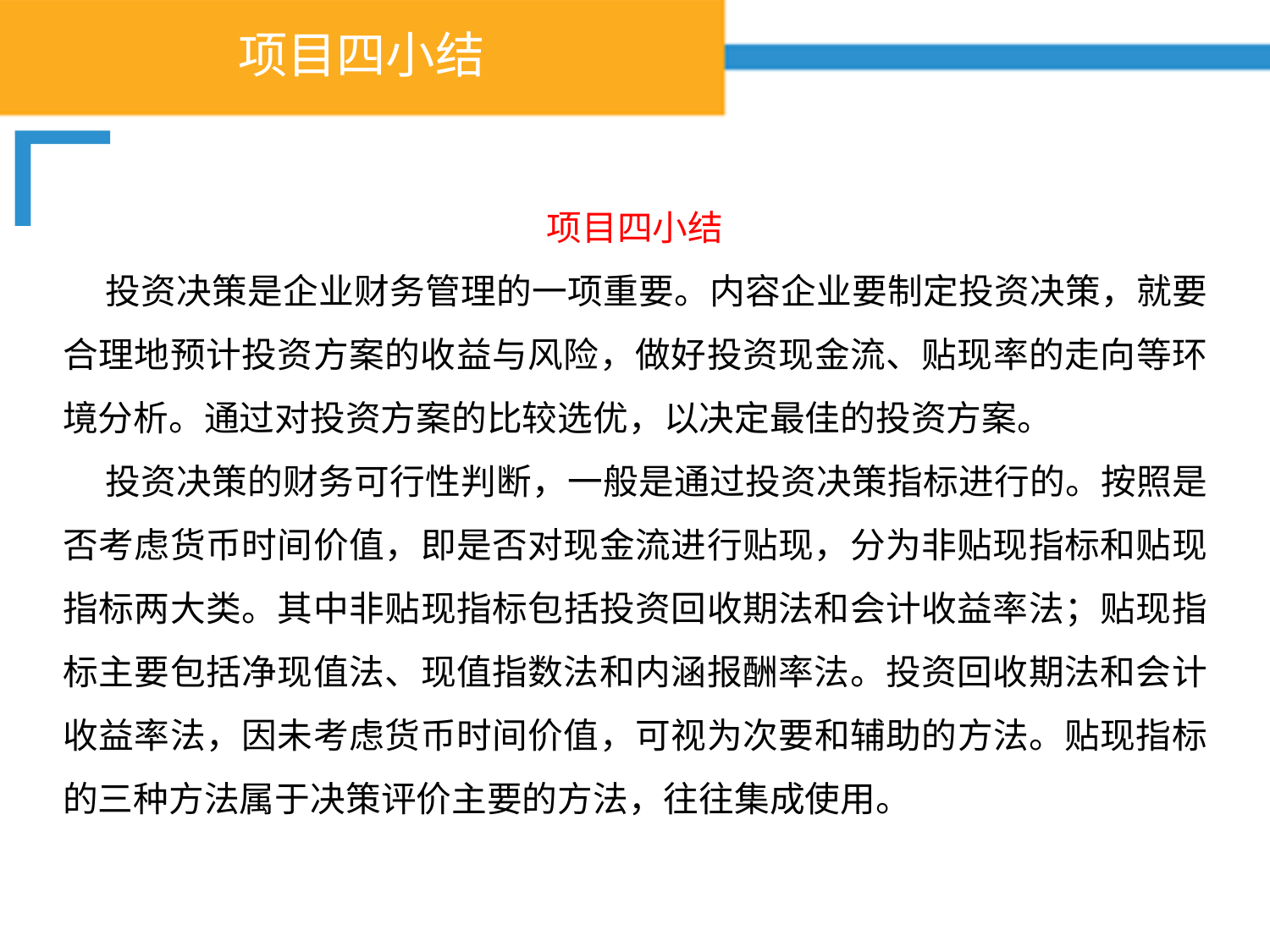

# 项目四小结

项目四小结
投资决策是企业财务管理的一项重要。内容企业要制定投资决策，就要合理地预计投资方案的收益与风险，做好投资现金流、贴现率的走向等环境分析。通过对投资方案的比较选优，以决定最佳的投资方案。
投资决策的财务可行性判断，一般是通过投资决策指标进行的。按照是否考虑货币时间价值，即是否对现金流进行贴现，分为非贴现指标和贴现指标两大类。其中非贴现指标包括投资回收期法和会计收益率法；贴现指标主要包括净现值法、现值指数法和内涵报酬率法。投资回收期法和会计收益率法，因未考虑货币时间价值，可视为次要和辅助的方法。贴现指标的三种方法属于决策评价主要的方法，往往集成使用。